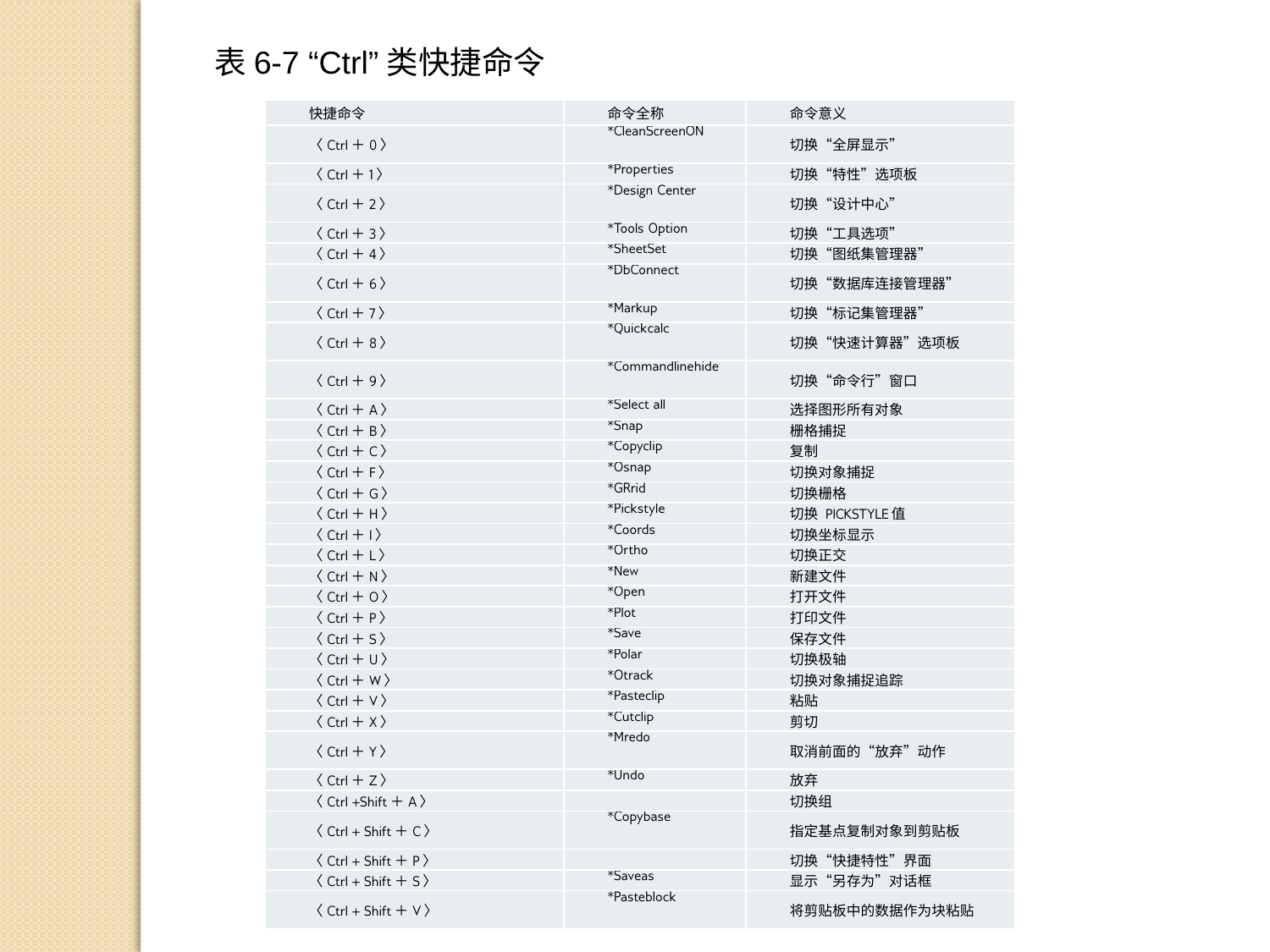

表6-7 “Ctrl”类快捷命令

| 快捷命令 | 命令全称 | 命令意义 |
| --- | --- | --- |
| 〈Ctrl＋0〉 | \*CleanScreenON | 切换“全屏显示” |
| 〈Ctrl＋1〉 | \*Properties | 切换“特性”选项板 |
| 〈Ctrl＋2〉 | \*Design Center | 切换“设计中心” |
| 〈Ctrl＋3〉 | \*Tools Option | 切换“工具选项” |
| 〈Ctrl＋4〉 | \*SheetSet | 切换“图纸集管理器” |
| 〈Ctrl＋6〉 | \*DbConnect | 切换“数据库连接管理器” |
| 〈Ctrl＋7〉 | \*Markup | 切换“标记集管理器” |
| 〈Ctrl＋8〉 | \*Quickcalc | 切换“快速计算器”选项板 |
| 〈Ctrl＋9〉 | \*Commandlinehide | 切换“命令行”窗口 |
| 〈Ctrl＋A〉 | \*Select all | 选择图形所有对象 |
| 〈Ctrl＋B〉 | \*Snap | 栅格捕捉 |
| 〈Ctrl＋C〉 | \*Copyclip | 复制 |
| 〈Ctrl＋F〉 | \*Osnap | 切换对象捕捉 |
| 〈Ctrl＋G〉 | \*GRrid | 切换栅格 |
| 〈Ctrl＋H〉 | \*Pickstyle | 切换 PICKSTYLE值 |
| 〈Ctrl＋I〉 | \*Coords | 切换坐标显示 |
| 〈Ctrl＋L〉 | \*Ortho | 切换正交 |
| 〈Ctrl＋N〉 | \*New | 新建文件 |
| 〈Ctrl＋O〉 | \*Open | 打开文件 |
| 〈Ctrl＋P〉 | \*Plot | 打印文件 |
| 〈Ctrl＋S〉 | \*Save | 保存文件 |
| 〈Ctrl＋U〉 | \*Polar | 切换极轴 |
| 〈Ctrl＋W〉 | \*Otrack | 切换对象捕捉追踪 |
| 〈Ctrl＋V〉 | \*Pasteclip | 粘贴 |
| 〈Ctrl＋X〉 | \*Cutclip | 剪切 |
| 〈Ctrl＋Y〉 | \*Mredo | 取消前面的“放弃”动作 |
| 〈Ctrl＋Z〉 | \*Undo | 放弃 |
| 〈Ctrl +Shift＋A〉 |  | 切换组 |
| 〈Ctrl + Shift＋C〉 | \*Copybase | 指定基点复制对象到剪贴板 |
| 〈Ctrl + Shift＋P〉 |  | 切换“快捷特性”界面 |
| 〈Ctrl + Shift＋S〉 | \*Saveas | 显示“另存为”对话框 |
| 〈Ctrl + Shift＋V〉 | \*Pasteblock | 将剪贴板中的数据作为块粘贴 |